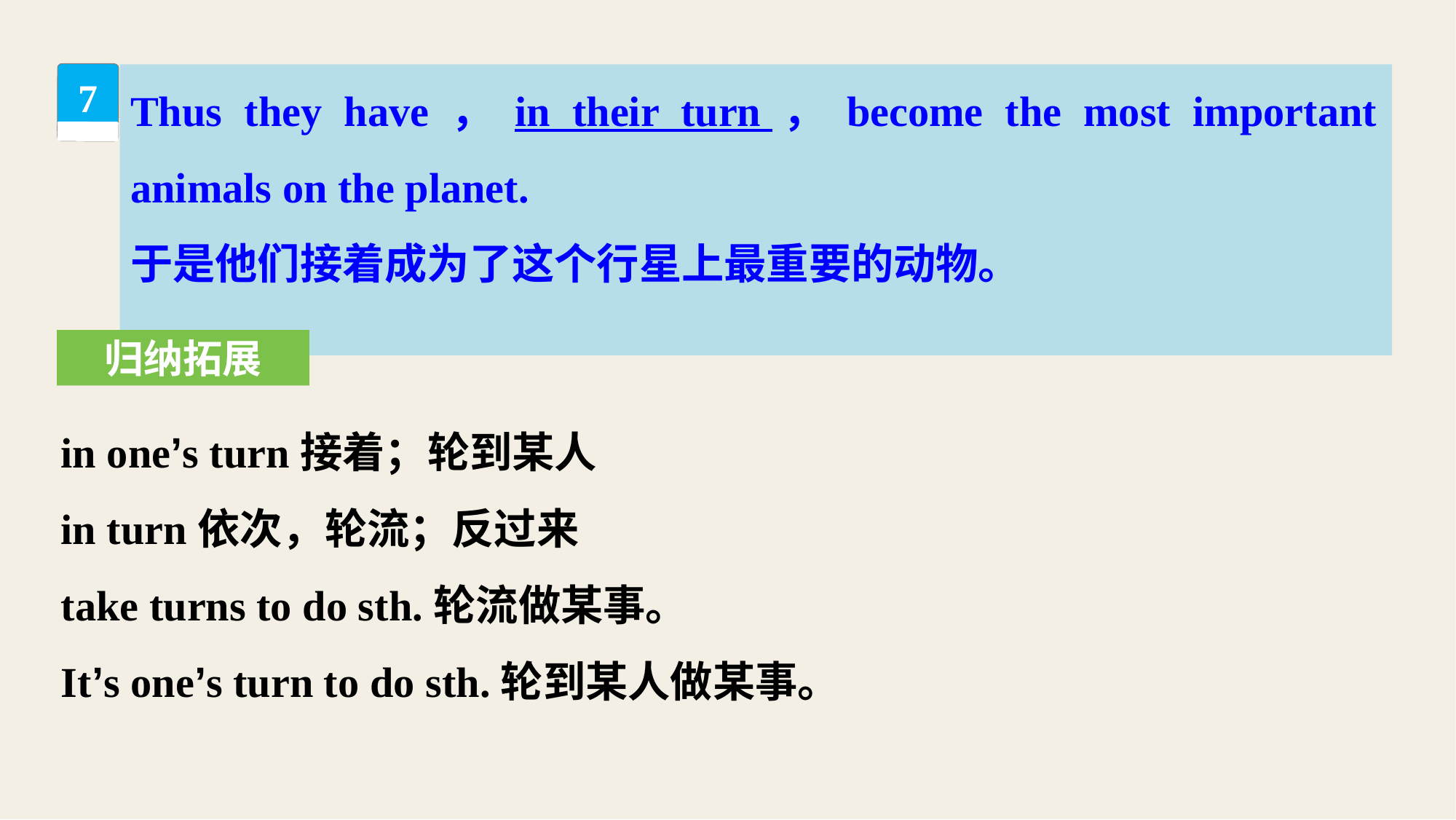

Thus they have，in their turn，become the most important animals on the planet.
于是他们接着成为了这个行星上最重要的动物。

7

归纳拓展
in one’s turn接着；轮到某人
in turn依次，轮流；反过来
take turns to do sth.轮流做某事。
It’s one’s turn to do sth.轮到某人做某事。